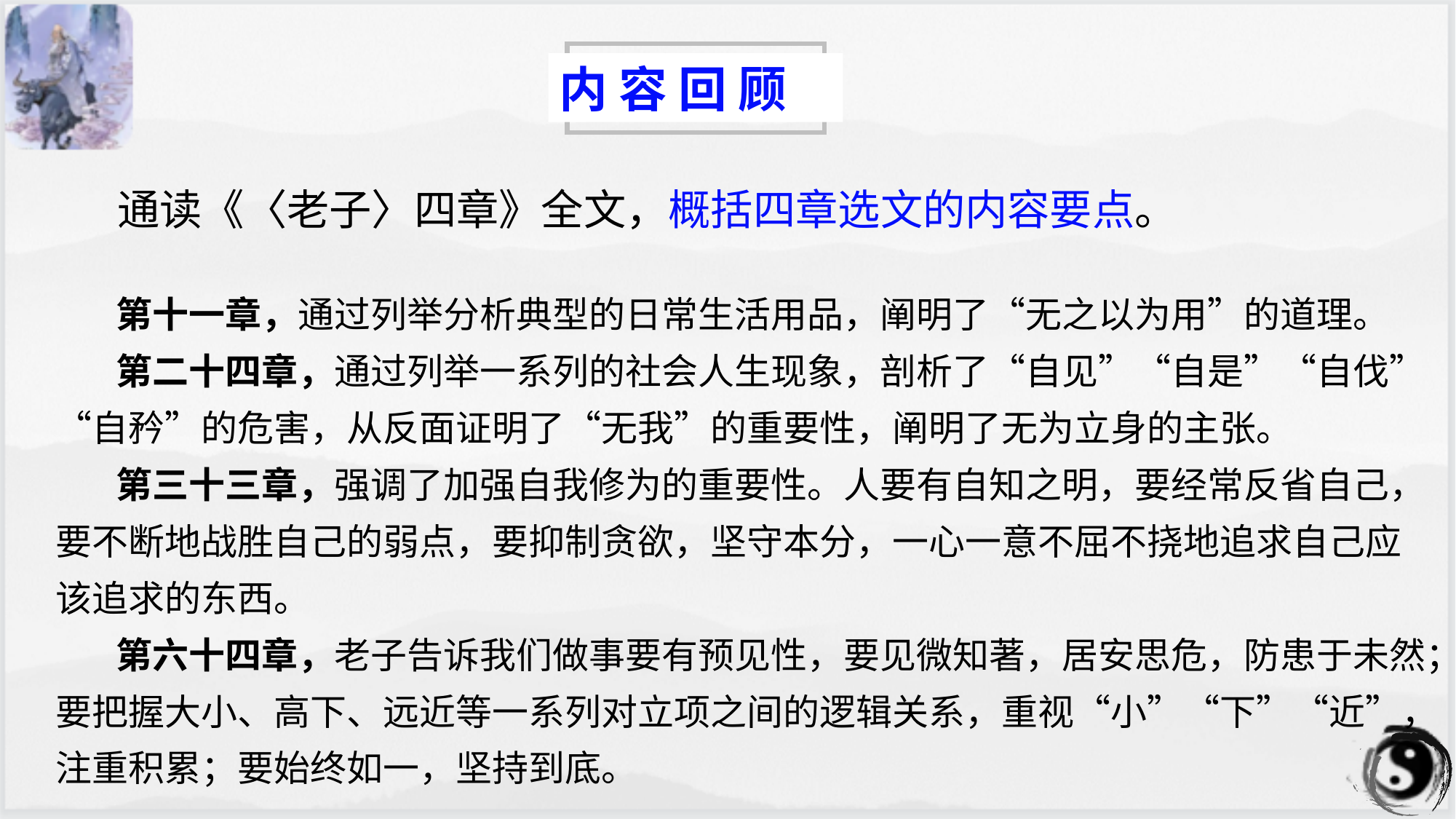

内 容 回 顾
通读《〈老子〉四章》全文，概括四章选文的内容要点。

第十一章，通过列举分析典型的日常生活用品，阐明了“无之以为用”的道理。
第二十四章，通过列举一系列的社会人生现象，剖析了“自见”“自是”“自伐”“自矜”的危害，从反面证明了“无我”的重要性，阐明了无为立身的主张。
第三十三章，强调了加强自我修为的重要性。人要有自知之明，要经常反省自己，要不断地战胜自己的弱点，要抑制贪欲，坚守本分，一心一意不屈不挠地追求自己应该追求的东西。
第六十四章，老子告诉我们做事要有预见性，要见微知著，居安思危，防患于未然；要把握大小、高下、远近等一系列对立项之间的逻辑关系，重视“小”“下”“近”，注重积累；要始终如一，坚持到底。